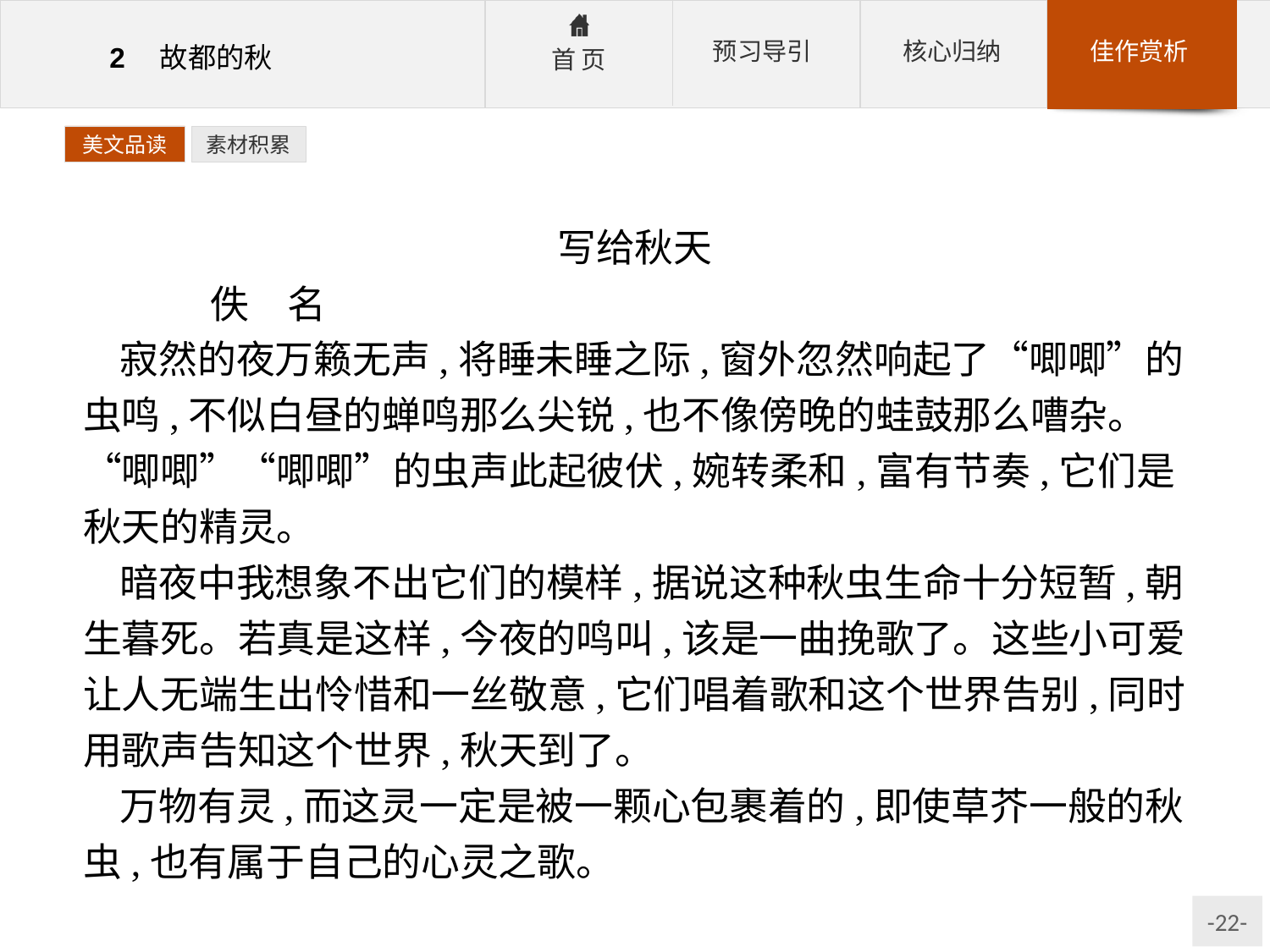

美文品读
素材积累
写给秋天
	佚　名
寂然的夜万籁无声,将睡未睡之际,窗外忽然响起了“唧唧”的虫鸣,不似白昼的蝉鸣那么尖锐,也不像傍晚的蛙鼓那么嘈杂。“唧唧”“唧唧”的虫声此起彼伏,婉转柔和,富有节奏,它们是秋天的精灵。
暗夜中我想象不出它们的模样,据说这种秋虫生命十分短暂,朝生暮死。若真是这样,今夜的鸣叫,该是一曲挽歌了。这些小可爱让人无端生出怜惜和一丝敬意,它们唱着歌和这个世界告别,同时用歌声告知这个世界,秋天到了。
万物有灵,而这灵一定是被一颗心包裹着的,即使草芥一般的秋虫,也有属于自己的心灵之歌。